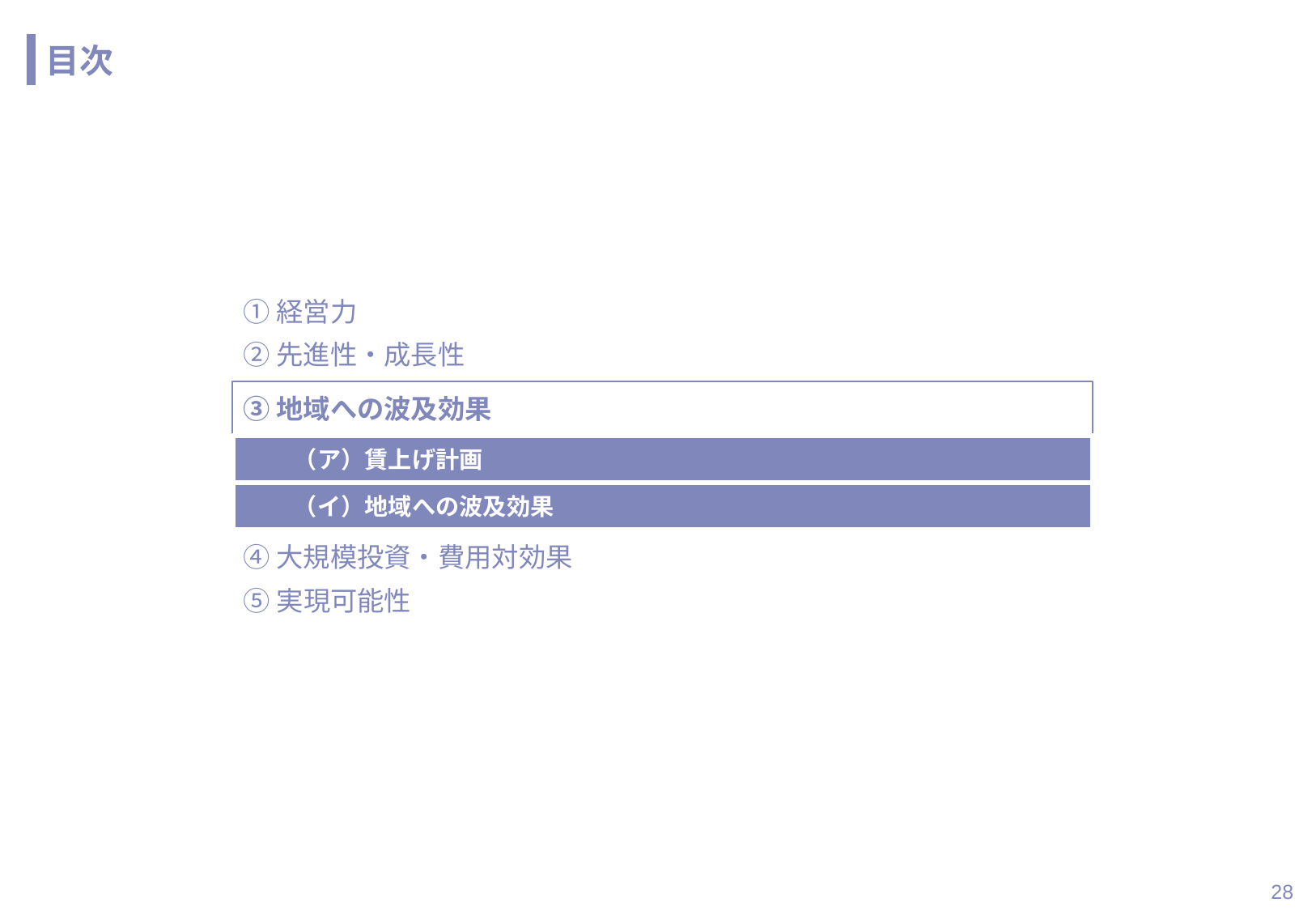

# 目次
①経営力
②先進性・成長性
③地域への波及効果
（ア）賃上げ計画
（イ）地域への波及効果
④大規模投資・費用対効果
⑤実現可能性